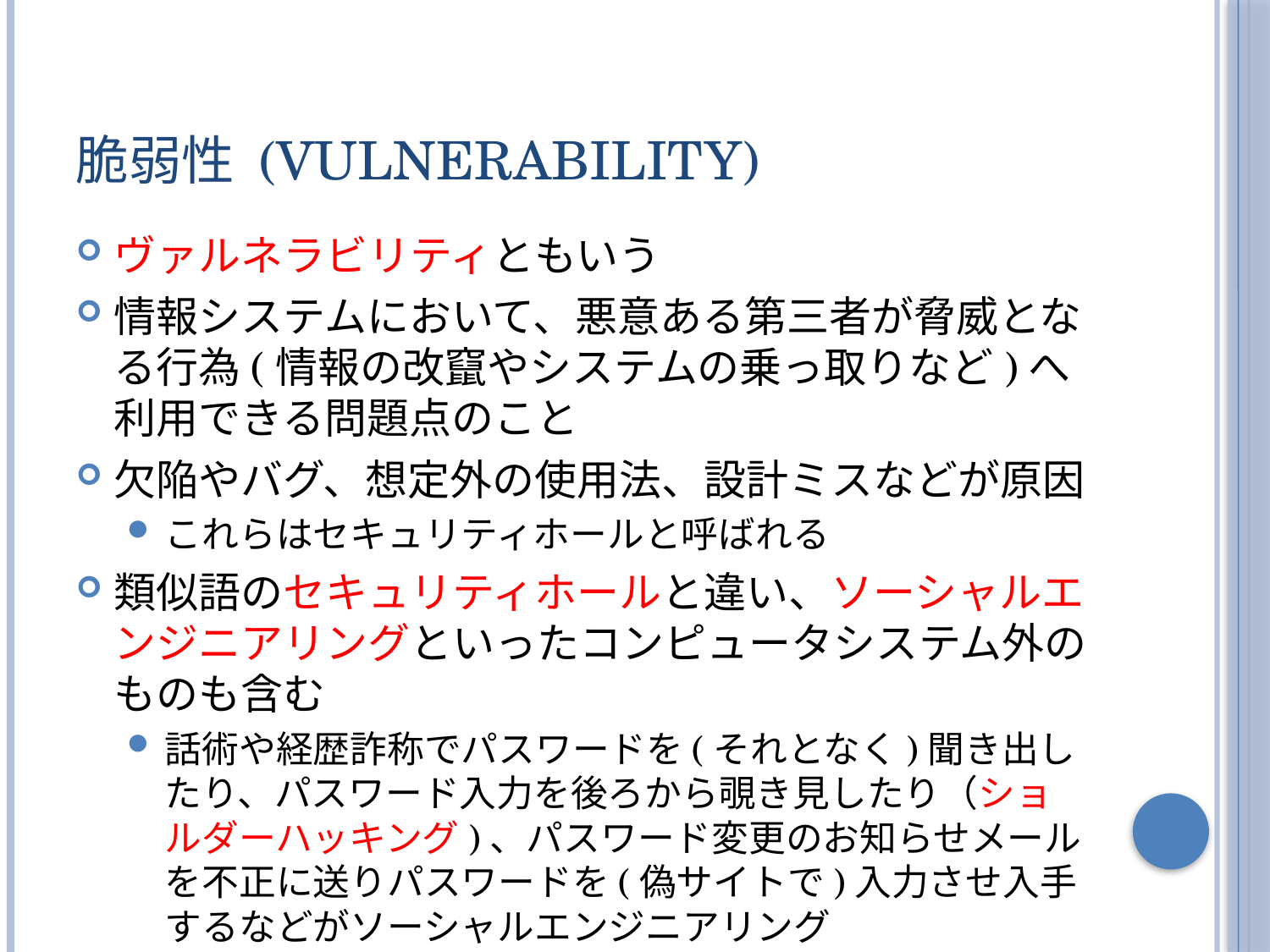

# 脆弱性 (Vulnerability)
ヴァルネラビリティともいう
情報システムにおいて、悪意ある第三者が脅威となる行為(情報の改竄やシステムの乗っ取りなど)へ利用できる問題点のこと
欠陥やバグ、想定外の使用法、設計ミスなどが原因
これらはセキュリティホールと呼ばれる
類似語のセキュリティホールと違い、ソーシャルエンジニアリングといったコンピュータシステム外のものも含む
話術や経歴詐称でパスワードを(それとなく)聞き出したり、パスワード入力を後ろから覗き見したり（ショルダーハッキング)、パスワード変更のお知らせメールを不正に送りパスワードを(偽サイトで)入力させ入手するなどがソーシャルエンジニアリング